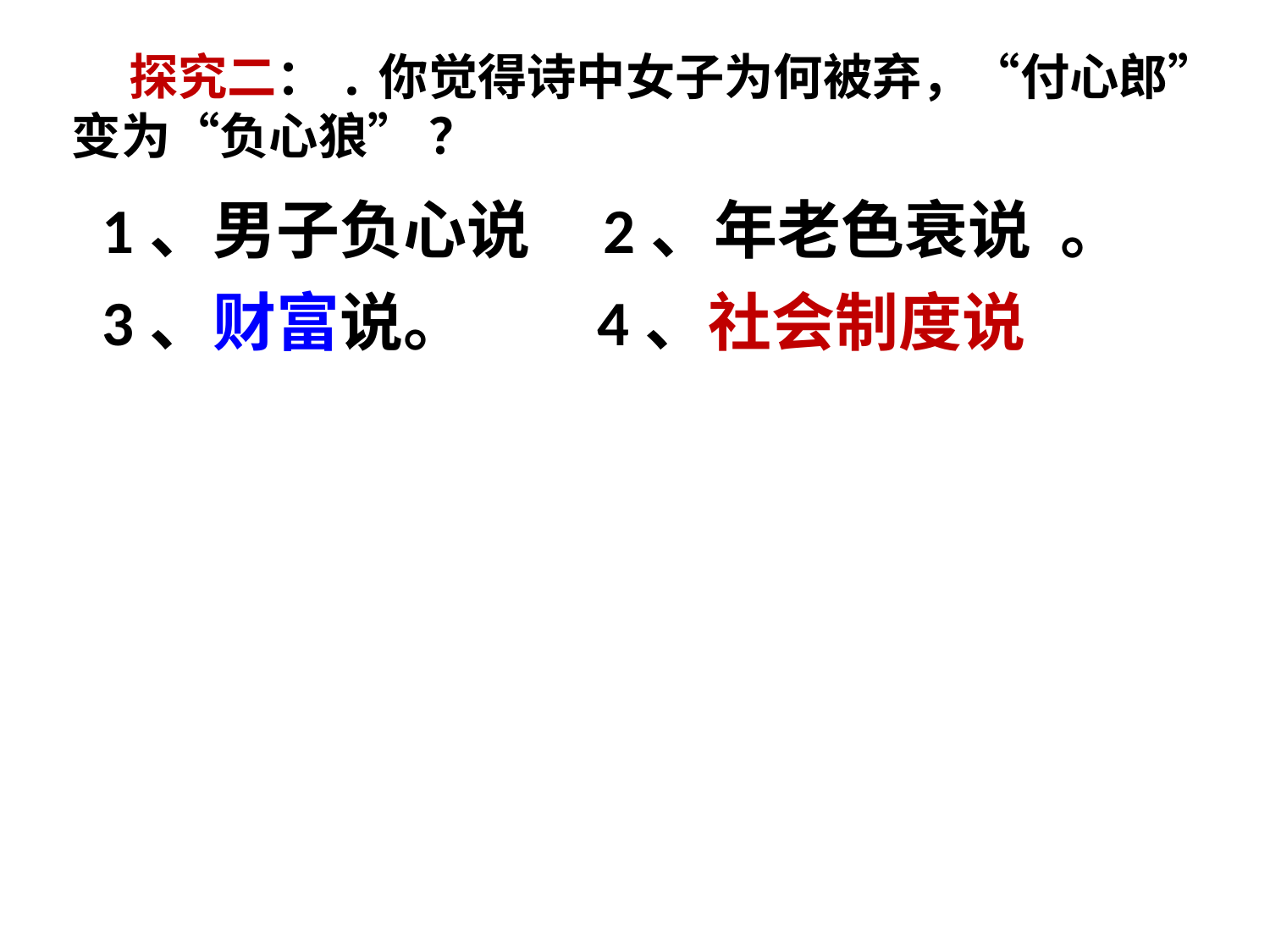

探究二：.你觉得诗中女子为何被弃，“付心郎”变为“负心狼” ？
1、男子负心说    2、年老色衰说  。
3、财富说。        4、社会制度说